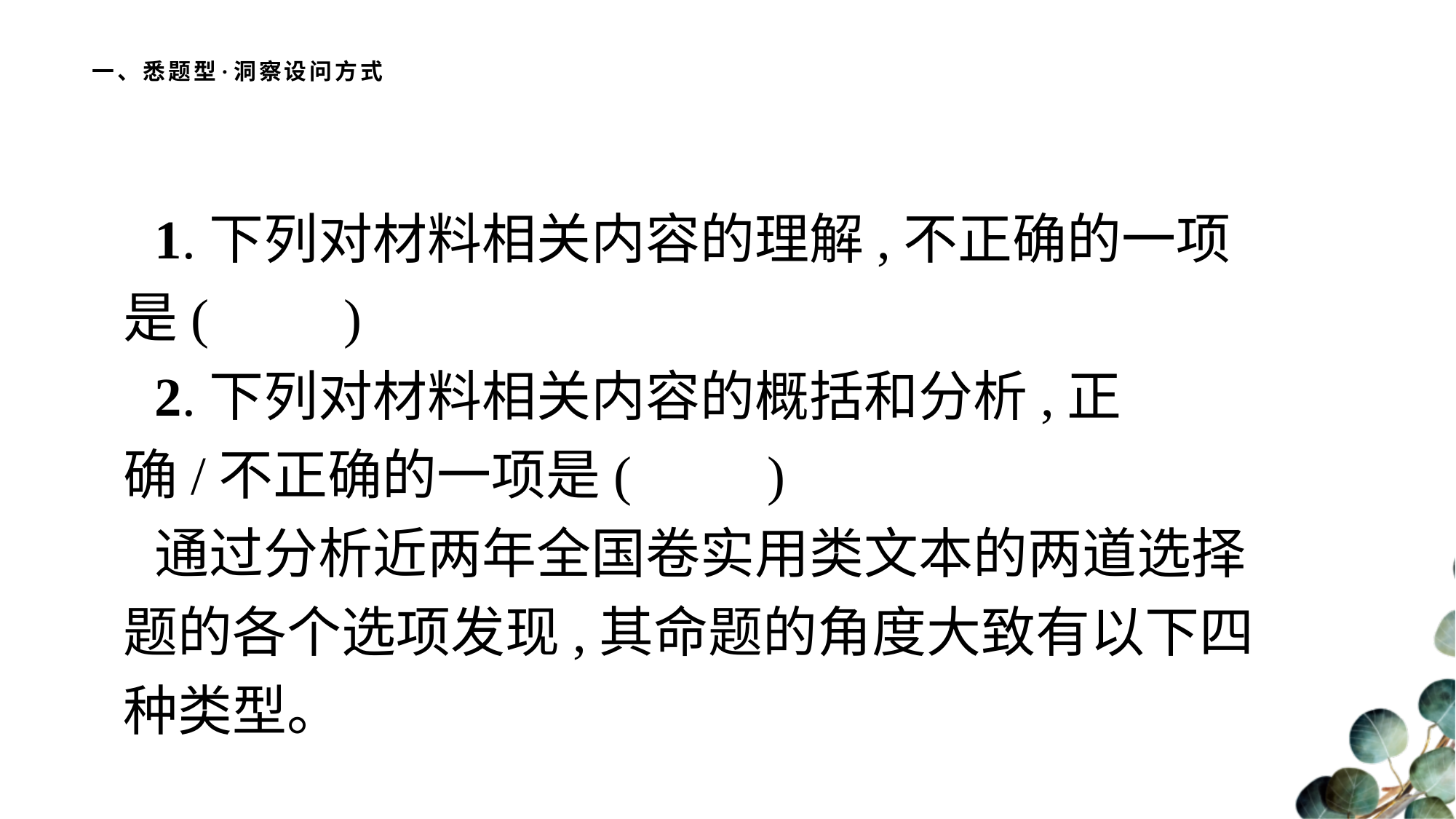

# 一、悉题型·洞察设问方式
1.下列对材料相关内容的理解,不正确的一项是(　　)
2.下列对材料相关内容的概括和分析,正确/不正确的一项是(　　)
通过分析近两年全国卷实用类文本的两道选择题的各个选项发现,其命题的角度大致有以下四种类型。